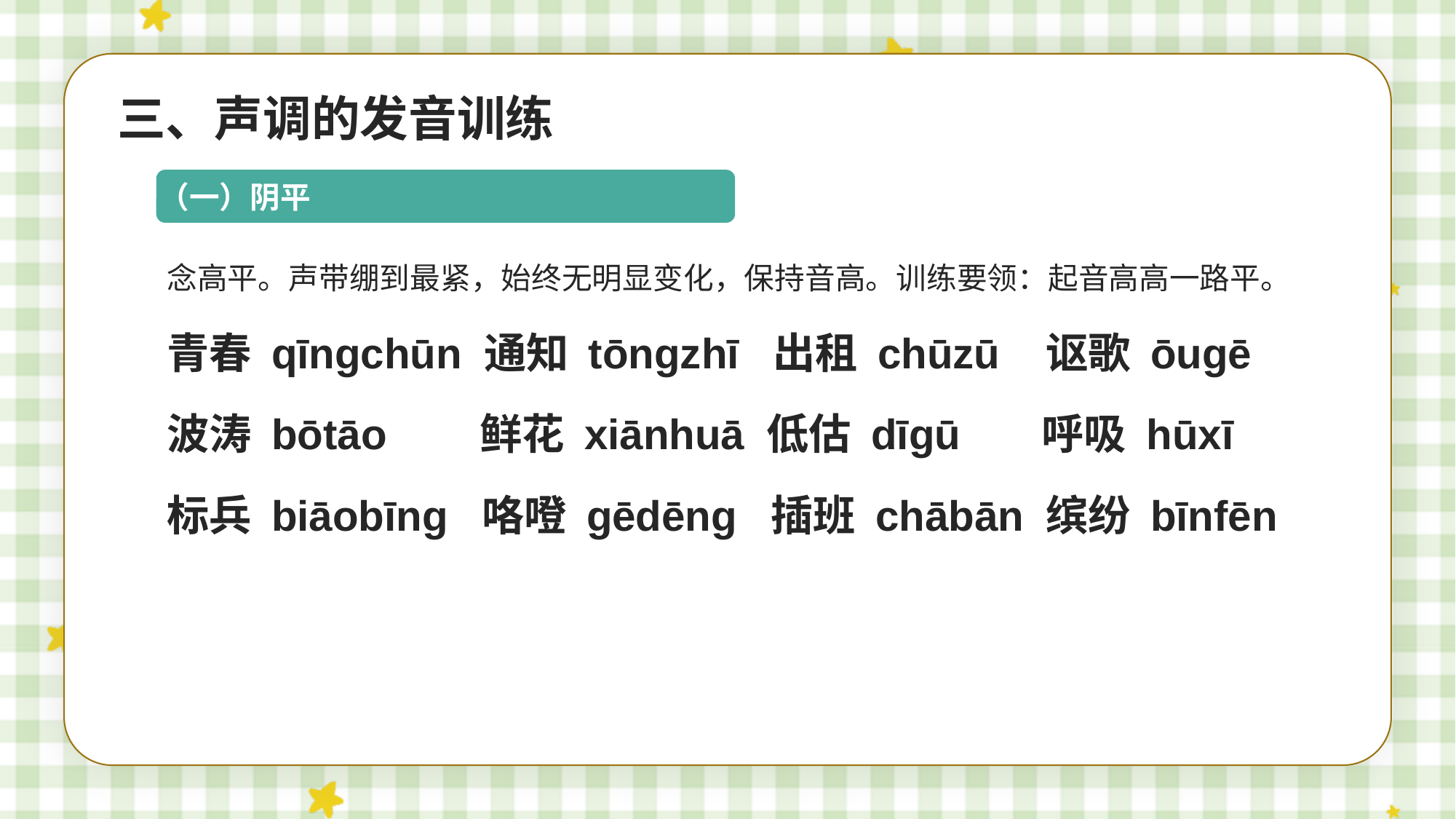

三、声调的发音训练
（一）阴平
念高平。声带绷到最紧，始终无明显变化，保持音高。训练要领：起音高高一路平。
青春 qīngchūn 通知 tōngzhī  出租 chūzū   讴歌 ōugē
波涛 bōtāo       鲜花 xiānhuā 低估 dīgū      呼吸 hūxī
标兵 biāobīng  咯噔 gēdēng  插班 chābān 缤纷 bīnfēn